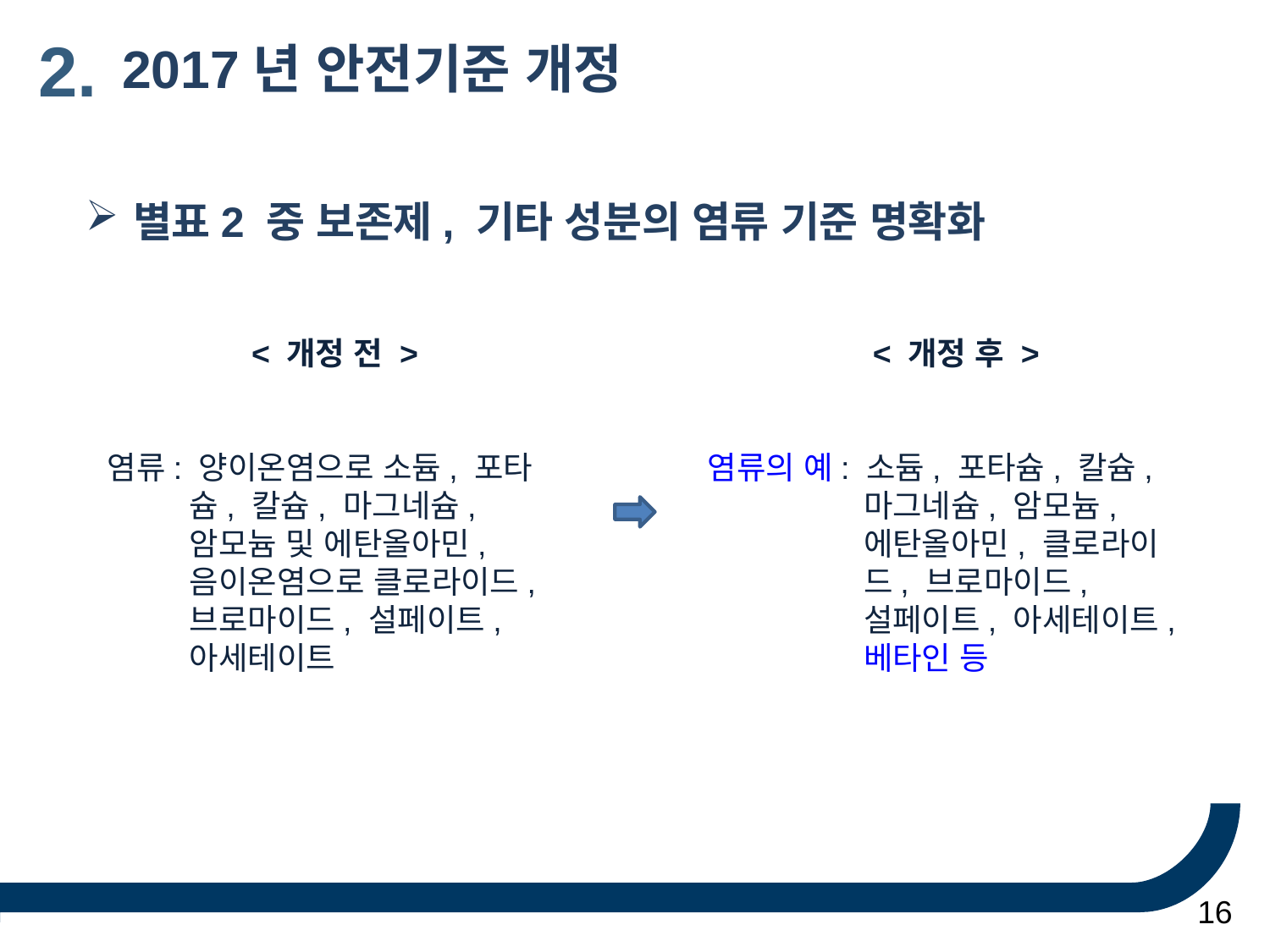

2.
 2017년 안전기준 개정
별표2 중 보존제, 기타 성분의 염류 기준 명확화
< 개정 전 >

염류: 양이온염으로 소듐, 포타슘, 칼슘, 마그네슘, 암모늄 및 에탄올아민, 음이온염으로 클로라이드, 브로마이드, 설페이트, 아세테이트
< 개정 후 >

염류의 예: 소듐, 포타슘, 칼슘, 마그네슘, 암모늄, 에탄올아민, 클로라이드, 브로마이드, 설페이트, 아세테이트, 베타인 등

16